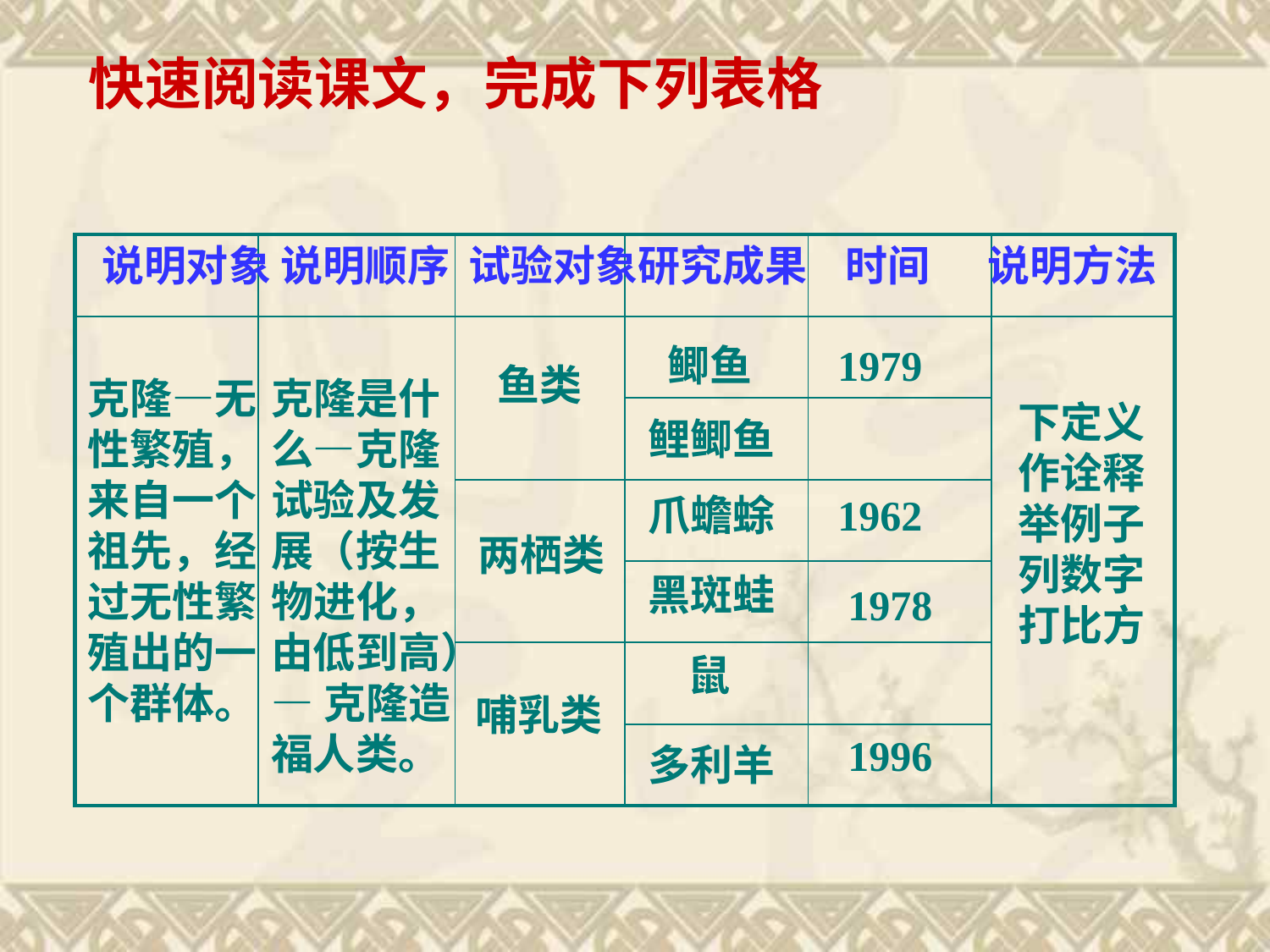

快速阅读课文，完成下列表格
说明对象 说明顺序  试验对象研究成果    时间      说明方法
|  |  |  |  |  |  |
| --- | --- | --- | --- | --- | --- |
|  |  |  |  |  |  |
|  |  |  |  |  |  |
|  |  |  |  |  |  |
|  |  |  |  |  |  |
|  |  |  |  |  |  |
|  |  |  |  |  |  |

鲫鱼
1979
鱼类
克隆—无
性繁殖，
来自一个
祖先，经
过无性繁
殖出的一
个群体。
克隆是什
么—克隆
试验及发
展（按生
物进化，
由低到高）
—克隆造
福人类。
下定义
作诠释
举例子
列数字
打比方
鲤鲫鱼
爪蟾蜍
1962
两栖类
黑斑蛙
1978
鼠
哺乳类
1996
多利羊